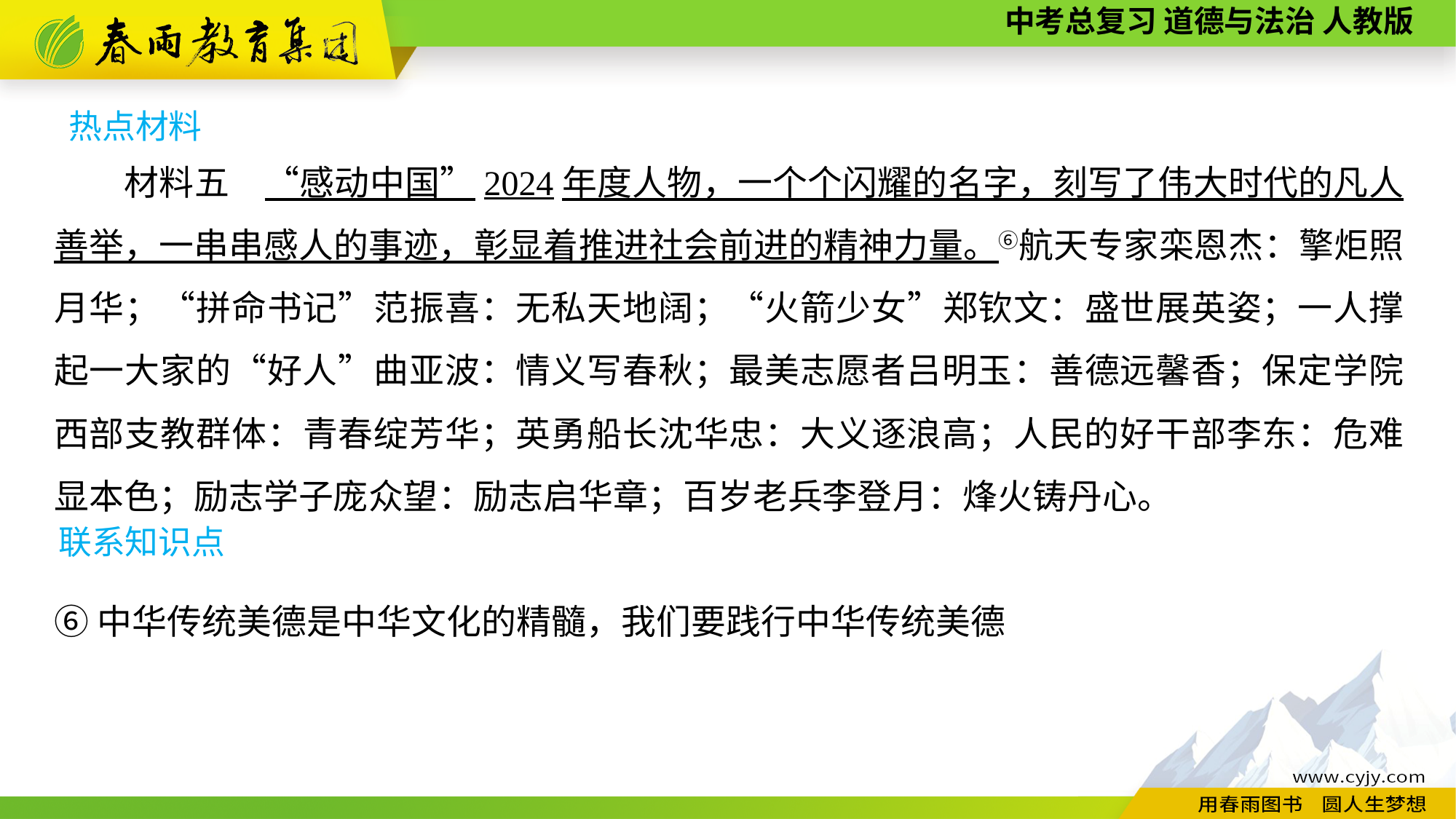

热点材料
　　材料五　“感动中国”2024年度人物，一个个闪耀的名字，刻写了伟大时代的凡人善举，一串串感人的事迹，彰显着推进社会前进的精神力量。⑥航天专家栾恩杰：擎炬照月华；“拼命书记”范振喜：无私天地阔；“火箭少女”郑钦文：盛世展英姿；一人撑起一大家的“好人”曲亚波：情义写春秋；最美志愿者吕明玉：善德远馨香；保定学院西部支教群体：青春绽芳华；英勇船长沈华忠：大义逐浪高；人民的好干部李东：危难显本色；励志学子庞众望：励志启华章；百岁老兵李登月：烽火铸丹心。

⑥中华传统美德是中华文化的精髓，我们要践行中华传统美德
联系知识点